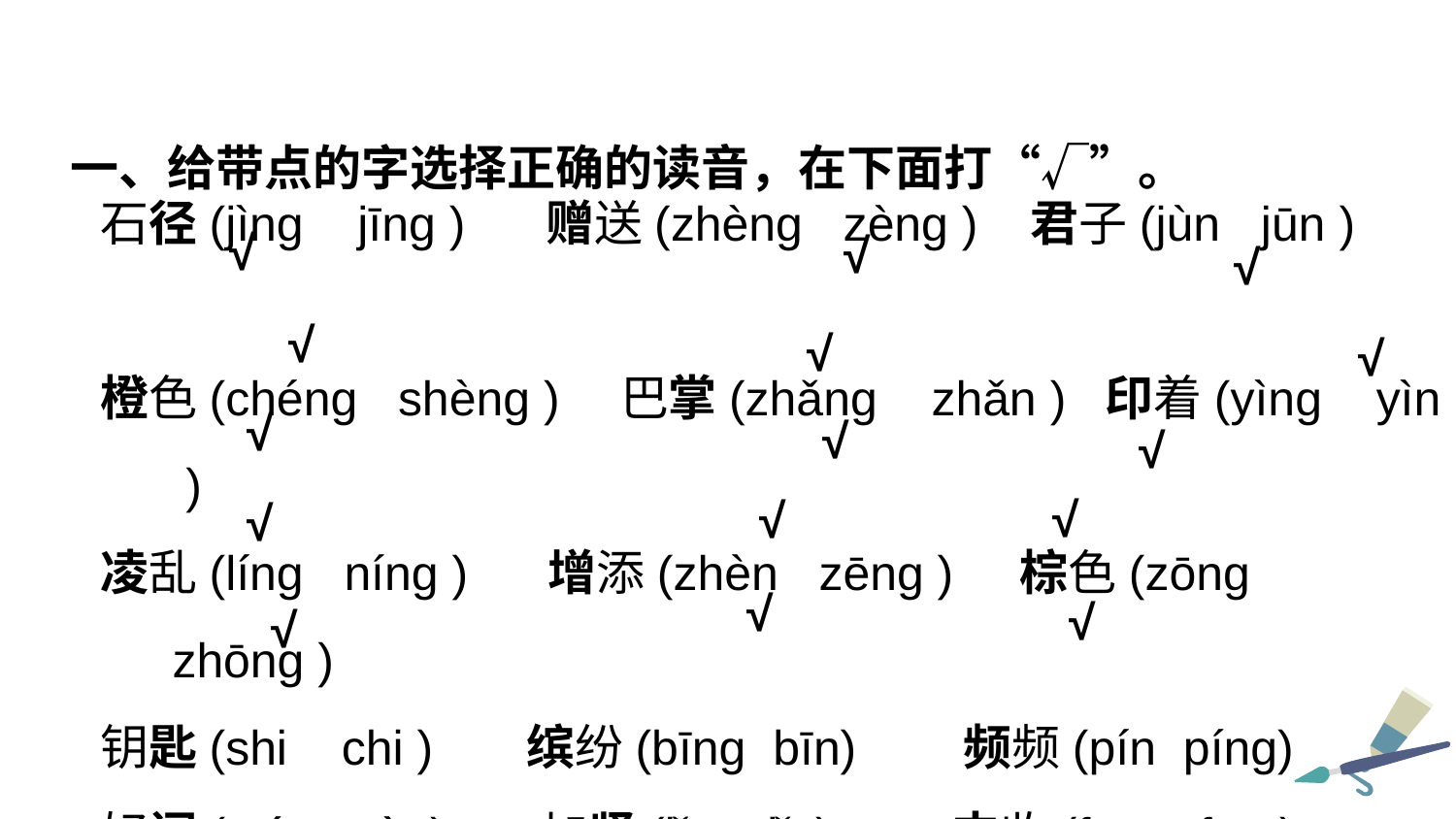

一、给带点的字选择正确的读音，在下面打“√”。
石径(jìng    jīng )     赠送(zhèng   zèng )   君子(jùn   jūn )
橙色(chénɡ   shènɡ )　巴掌(zhǎng    zhǎn )  印着(yìng    yìn  )
凌乱(líng   níng )     增添(zhèn   zēng )    棕色(zōng   zhōng )
钥匙(shi    chi )      缤纷(bīnɡ  bīn)       频频(pín  píng)
好闻(wén  wèn)      加紧(jǐng  jǐn)        丰收(fēng  fēn )
√
√
√
√
√
√
√
√
√
√
√
√
√
√
√